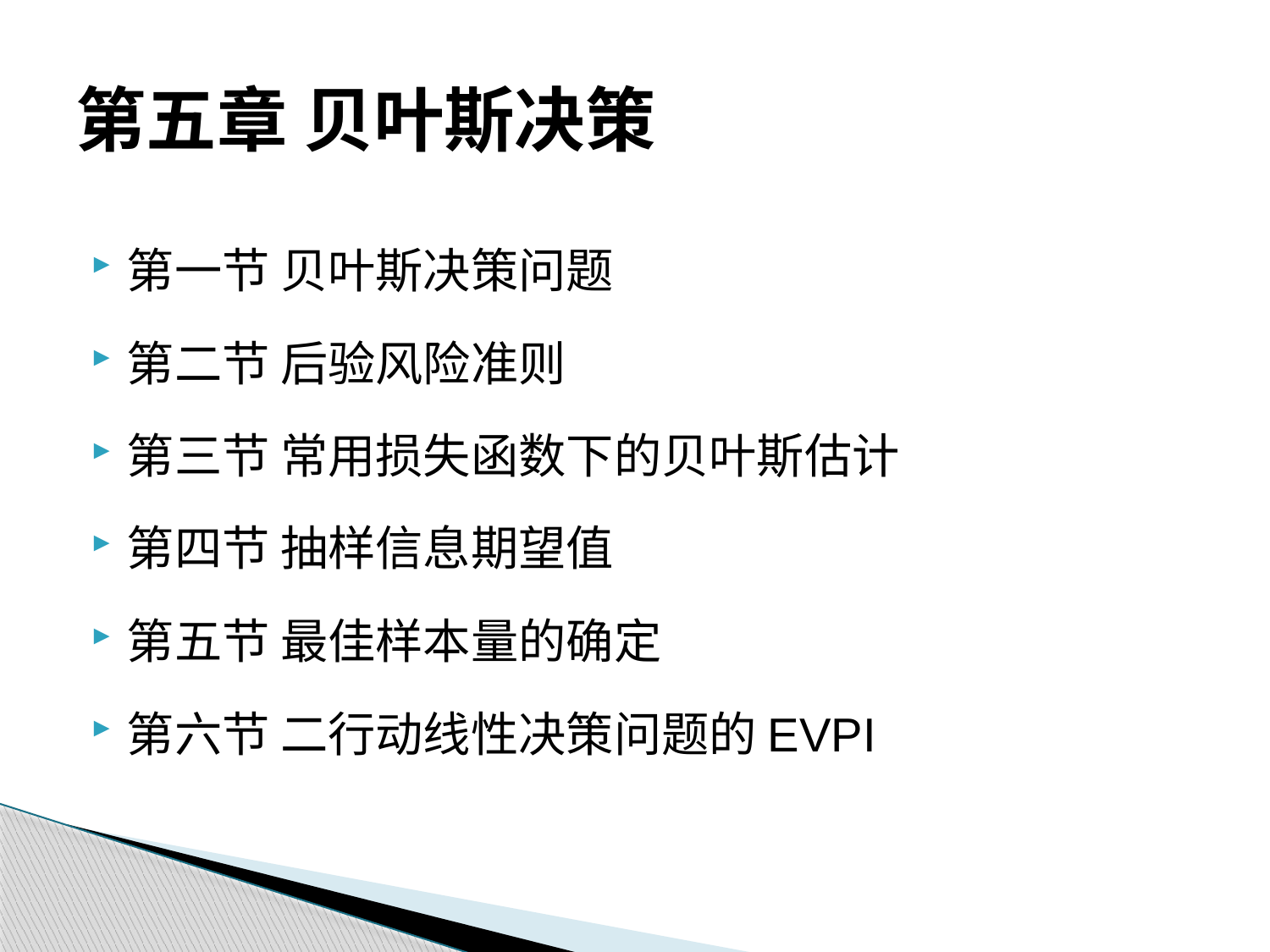

# 第五章 贝叶斯决策
第一节 贝叶斯决策问题
第二节 后验风险准则
第三节 常用损失函数下的贝叶斯估计
第四节 抽样信息期望值
第五节 最佳样本量的确定
第六节 二行动线性决策问题的EVPI